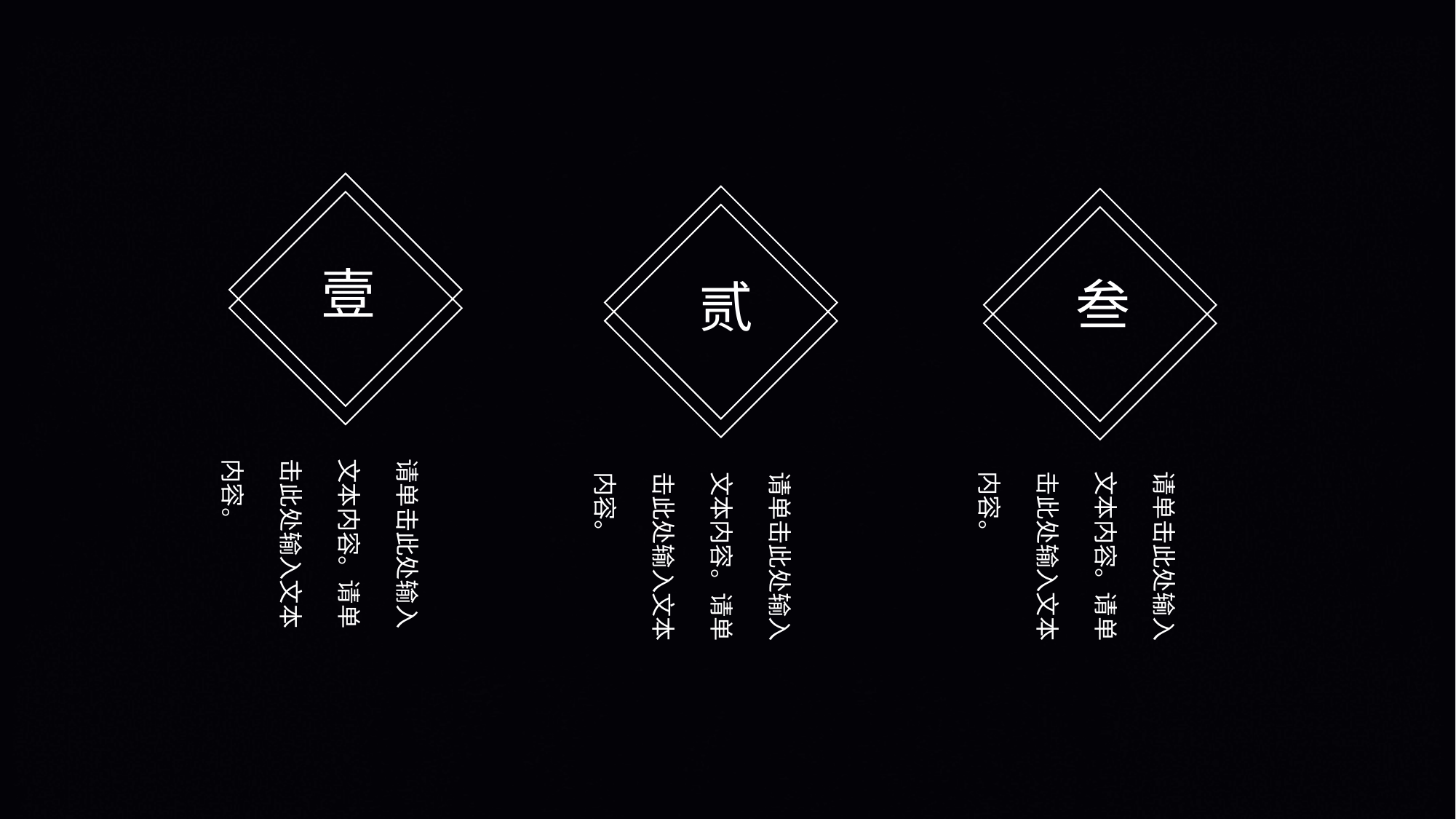

壹
叁
贰
请单击此处输入文本内容。请单击此处输入文本内容。
请单击此处输入文本内容。请单击此处输入文本内容。
请单击此处输入文本内容。请单击此处输入文本内容。